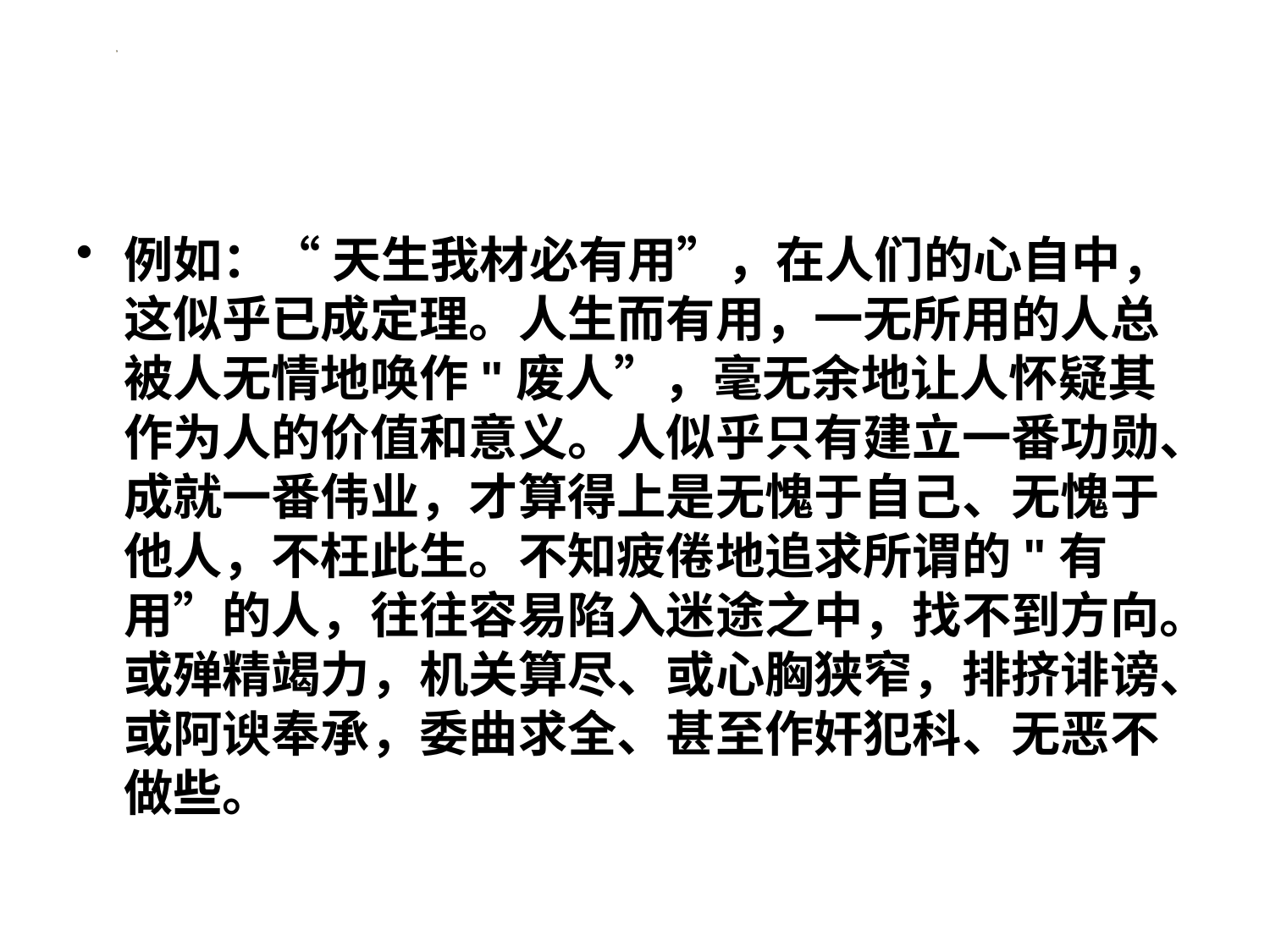

例如：“ 天生我材必有用”，在人们的心自中，这似乎已成定理。人生而有用，一无所用的人总被人无情地唤作"废人”，毫无余地让人怀疑其作为人的价值和意义。人似乎只有建立一番功勋、成就一番伟业，才算得上是无愧于自己、无愧于他人，不枉此生。不知疲倦地追求所谓的"有用”的人，往往容易陷入迷途之中，找不到方向。或殚精竭力，机关算尽、或心胸狭窄，排挤诽谤、或阿谀奉承，委曲求全、甚至作奸犯科、无恶不做些。